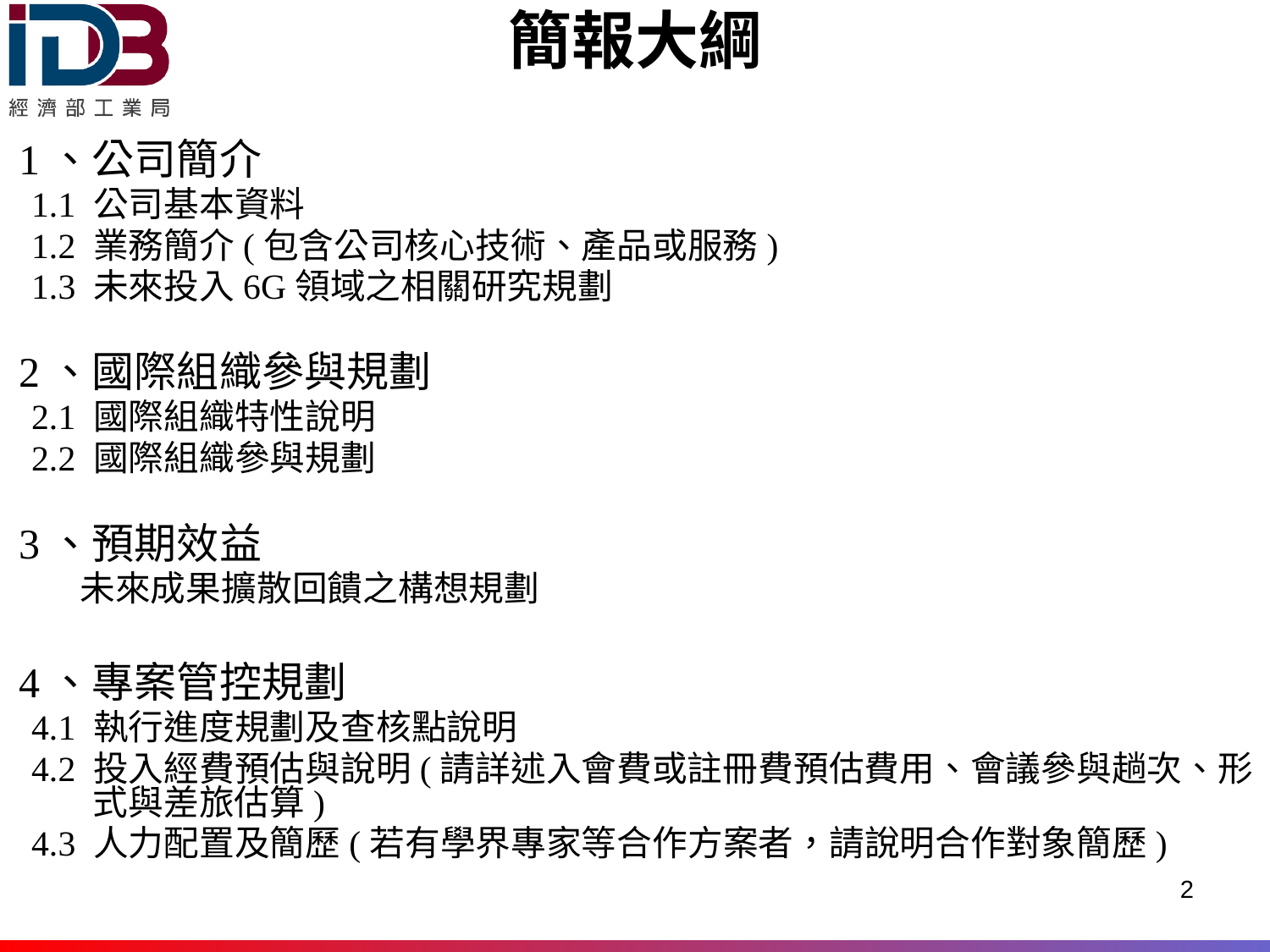

# 簡報大綱
1、公司簡介
1.1 公司基本資料
1.2 業務簡介(包含公司核心技術、產品或服務)
1.3 未來投入6G領域之相關研究規劃

2、國際組織參與規劃
2.1 國際組織特性說明
2.2 國際組織參與規劃

3、預期效益
未來成果擴散回饋之構想規劃

4、專案管控規劃
4.1 執行進度規劃及查核點說明
4.2 投入經費預估與說明(請詳述入會費或註冊費預估費用、會議參與趟次、形式與差旅估算)
4.3 人力配置及簡歷(若有學界專家等合作方案者，請說明合作對象簡歷)

2